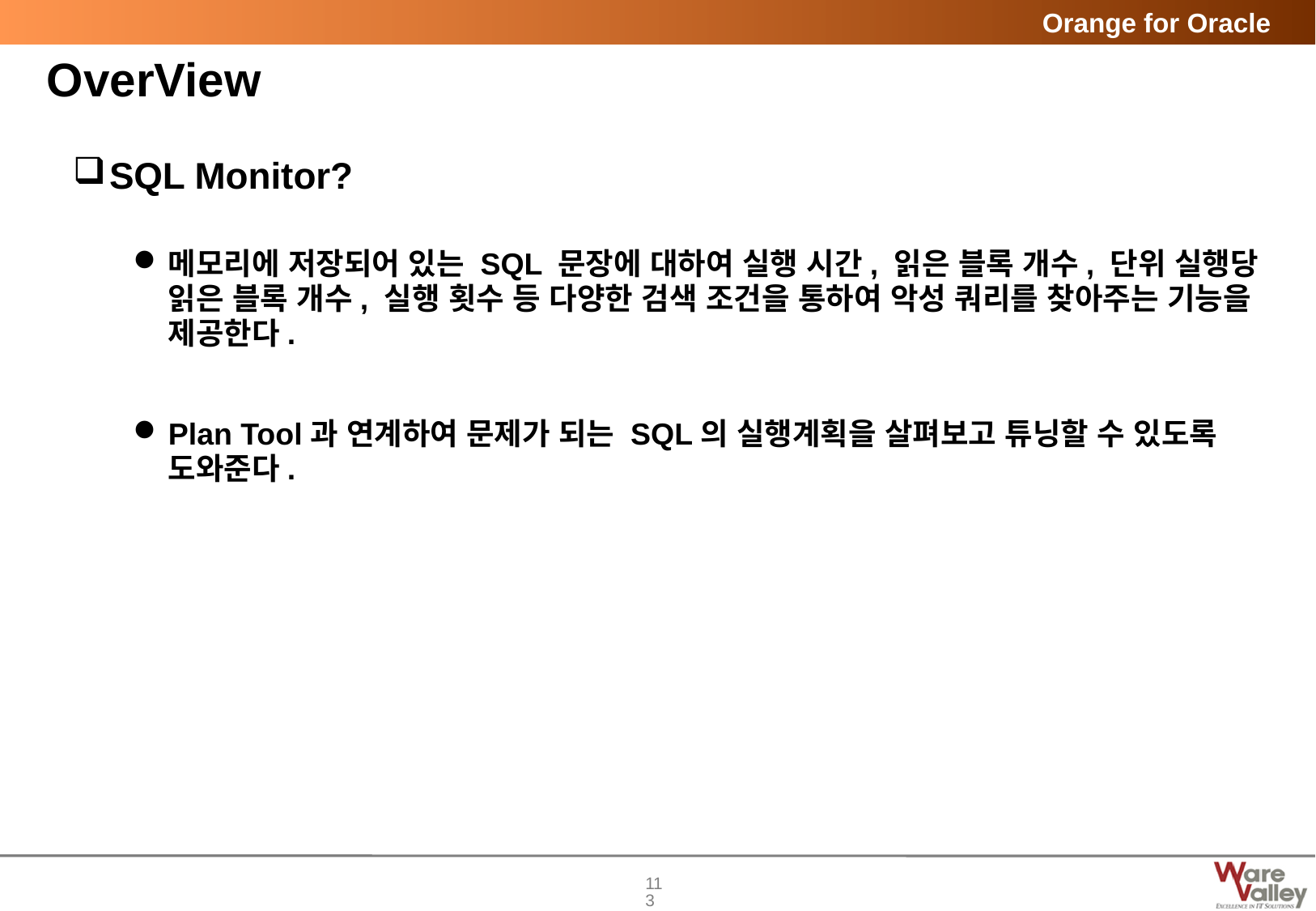

# OverView
SQL Monitor?

메모리에 저장되어 있는 SQL 문장에 대하여 실행 시간, 읽은 블록 개수, 단위 실행당 읽은 블록 개수, 실행 횟수 등 다양한 검색 조건을 통하여 악성 쿼리를 찾아주는 기능을 제공한다.

Plan Tool과 연계하여 문제가 되는 SQL의 실행계획을 살펴보고 튜닝할 수 있도록 도와준다.